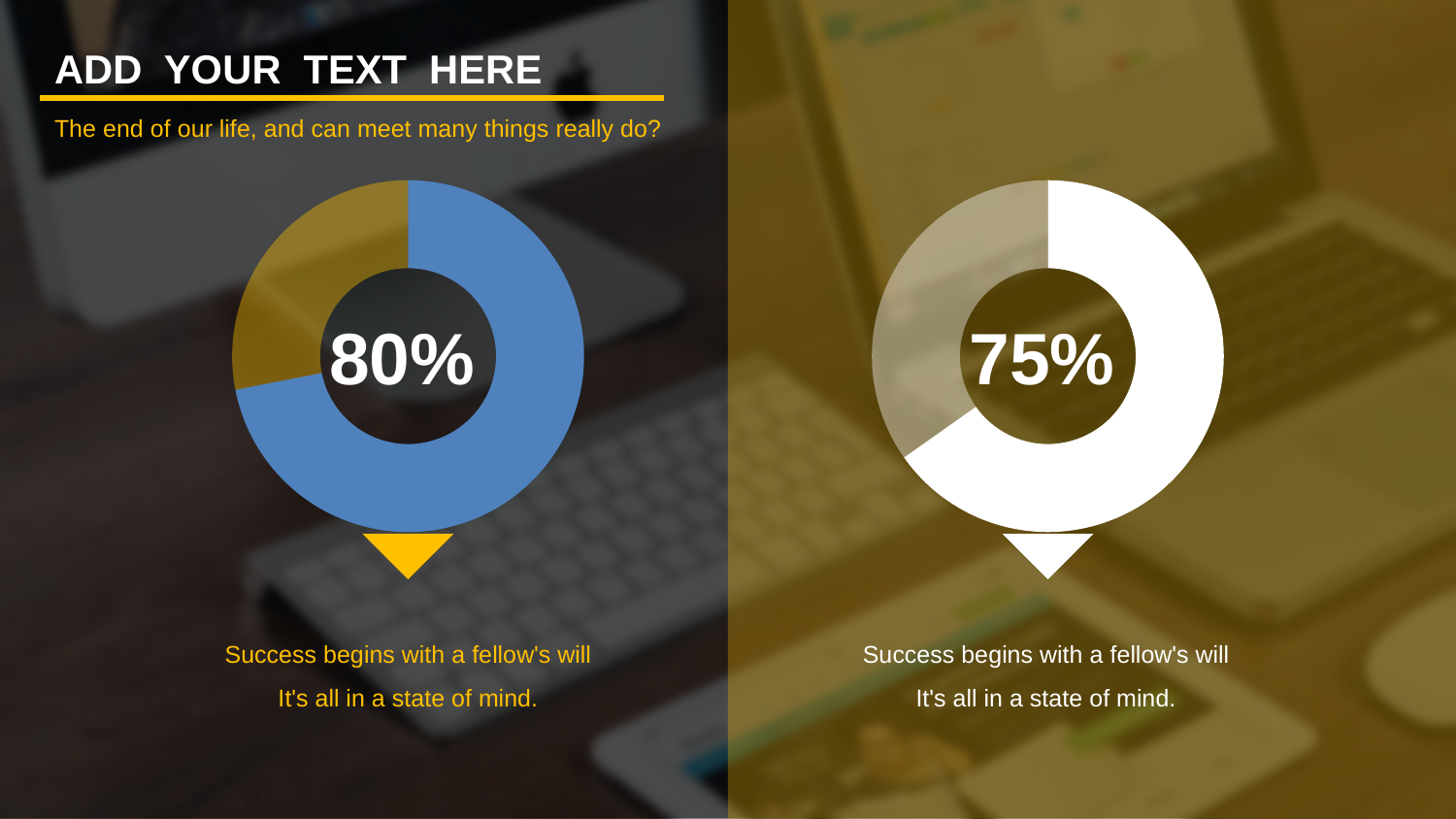

ADD  YOUR  TEXT  HERE
The end of our life, and can meet many things really do?

### Chart

| Category | 销售额 |
|---|---|
| 第一季度 | 8.200000000000001 |
| 第二季度 | 3.2 |
80%

### Chart

| Category | 销售额 |
|---|---|
| 第一季度 | 6.0 |
| 第二季度 | 3.2 |
75%

Success begins with a fellow's will
It's all in a state of mind.
Success begins with a fellow's will
It's all in a state of mind.